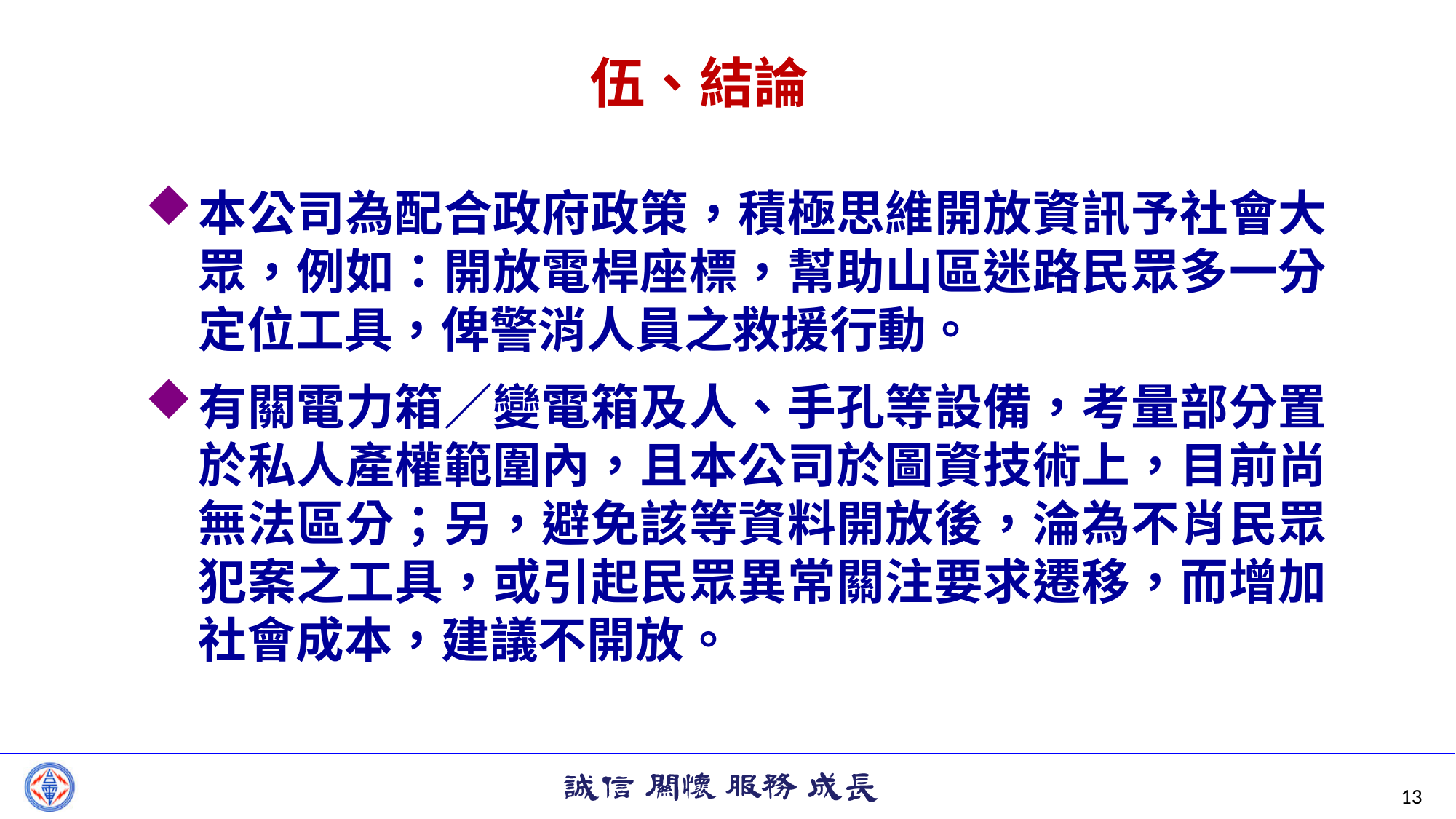

伍、結論
本公司為配合政府政策，積極思維開放資訊予社會大眾，例如：開放電桿座標，幫助山區迷路民眾多一分定位工具，俾警消人員之救援行動。
有關電力箱／變電箱及人、手孔等設備，考量部分置於私人產權範圍內，且本公司於圖資技術上，目前尚無法區分；另，避免該等資料開放後，淪為不肖民眾犯案之工具，或引起民眾異常關注要求遷移，而增加社會成本，建議不開放。